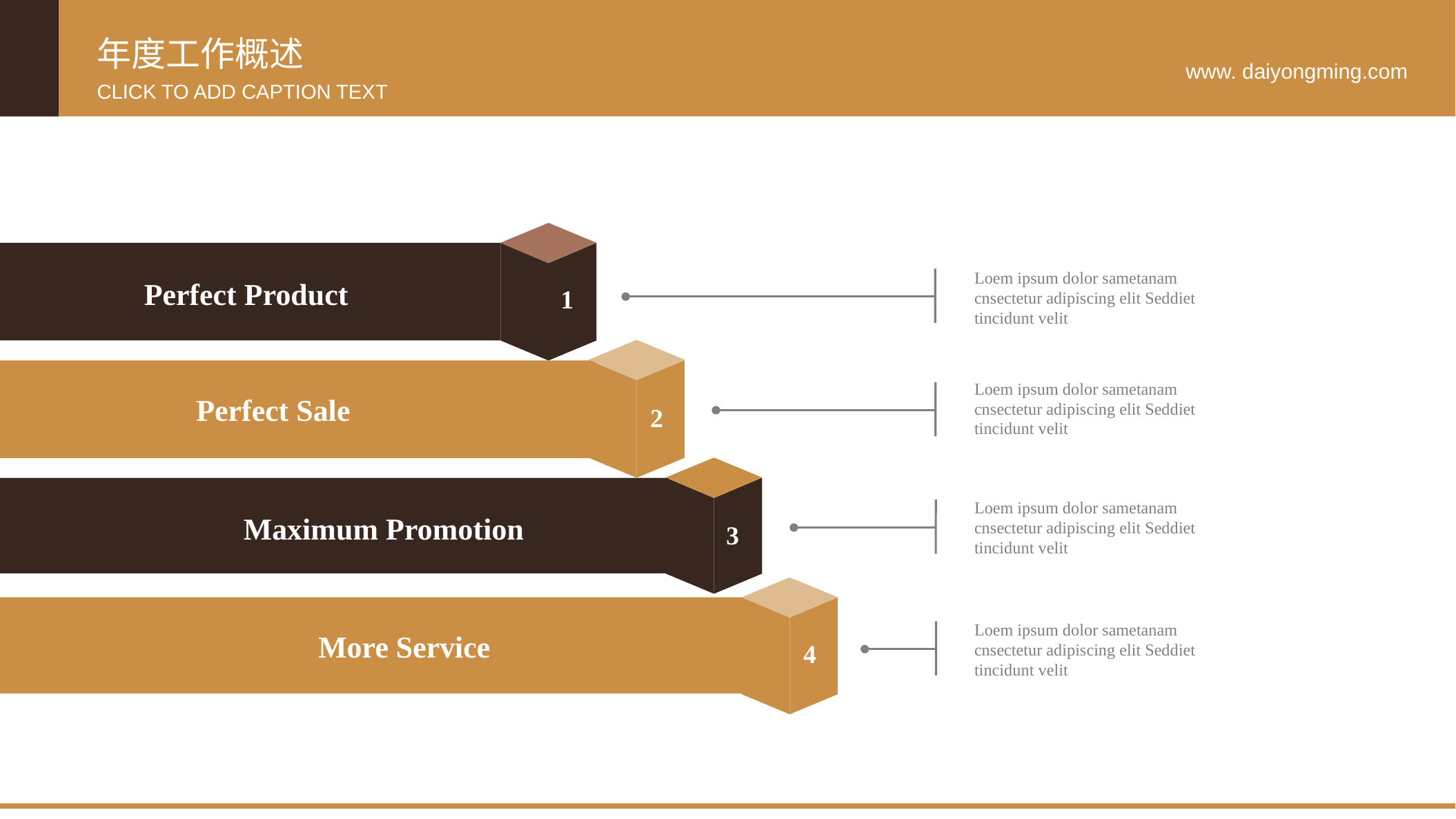

年度工作概述
www. daiyongming.com
CLICK TO ADD CAPTION TEXT

1

Loem ipsum dolor sametanam cnsectetur adipiscing elit Seddiet tincidunt velit

Perfect Product

2

Loem ipsum dolor sametanam cnsectetur adipiscing elit Seddiet tincidunt velit

Perfect Sale

3

Loem ipsum dolor sametanam cnsectetur adipiscing elit Seddiet tincidunt velit

Maximum Promotion

4

Loem ipsum dolor sametanam cnsectetur adipiscing elit Seddiet tincidunt velit

More Service